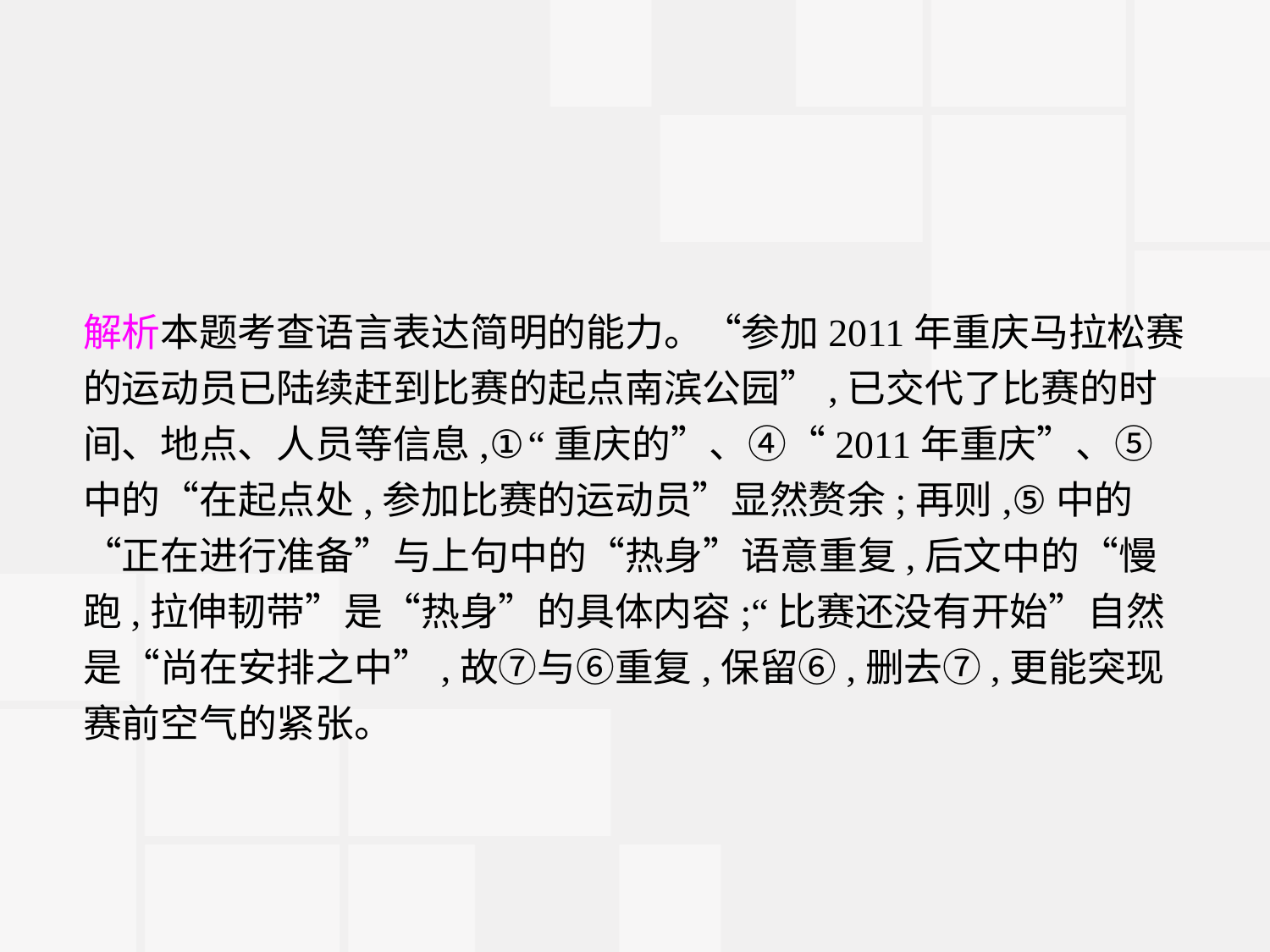

解析本题考查语言表达简明的能力。“参加2011年重庆马拉松赛的运动员已陆续赶到比赛的起点南滨公园”,已交代了比赛的时间、地点、人员等信息,①“重庆的”、④“2011年重庆”、⑤中的“在起点处,参加比赛的运动员”显然赘余;再则,⑤中的“正在进行准备”与上句中的“热身”语意重复,后文中的“慢跑,拉伸韧带”是“热身”的具体内容;“比赛还没有开始”自然是“尚在安排之中”,故⑦与⑥重复,保留⑥,删去⑦,更能突现赛前空气的紧张。